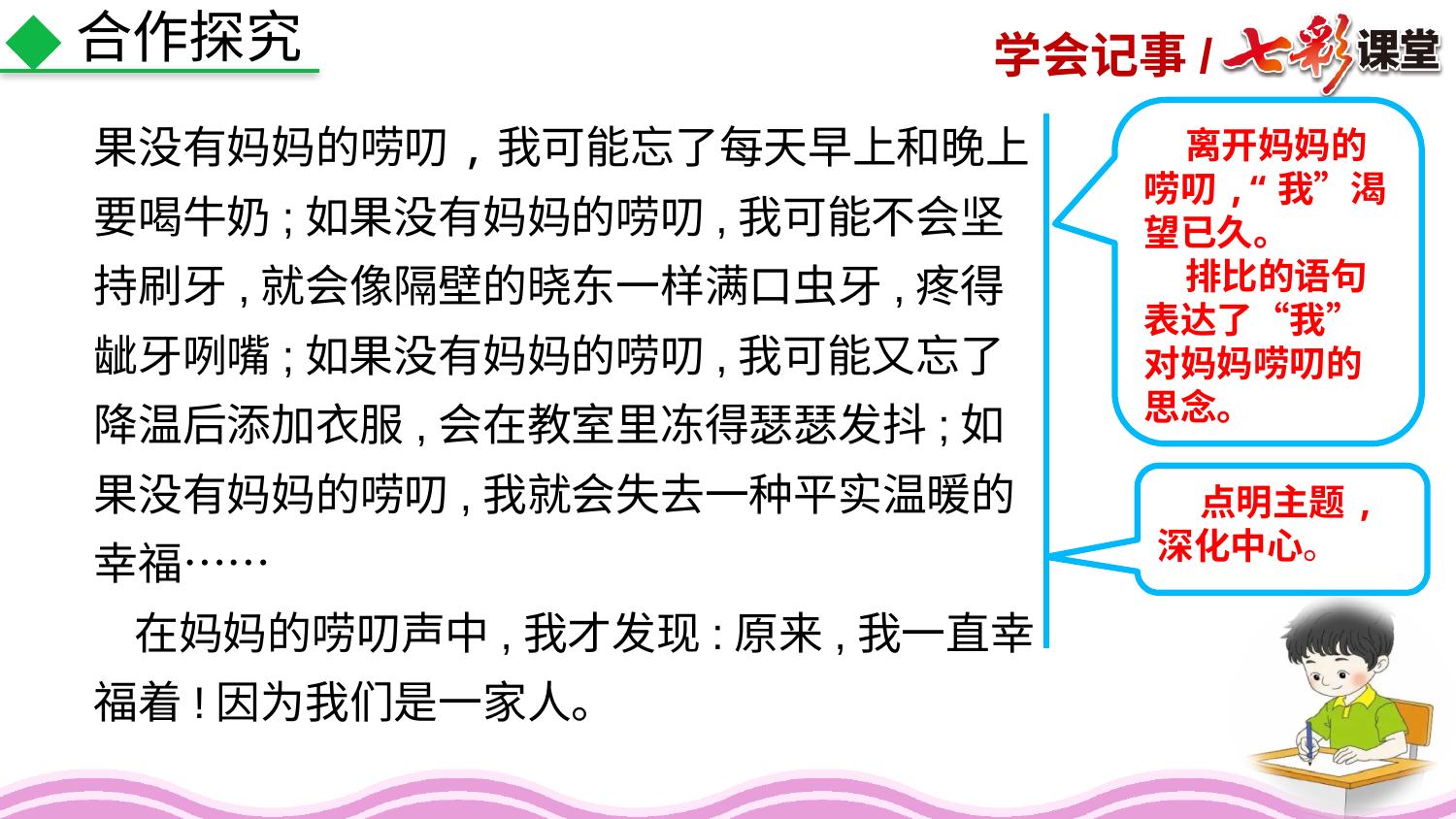

合作探究

果没有妈妈的唠叨,我可能忘了每天早上和晚上要喝牛奶;如果没有妈妈的唠叨,我可能不会坚持刷牙,就会像隔壁的晓东一样满口虫牙,疼得龇牙咧嘴;如果没有妈妈的唠叨,我可能又忘了降温后添加衣服,会在教室里冻得瑟瑟发抖;如果没有妈妈的唠叨,我就会失去一种平实温暖的幸福……
   在妈妈的唠叨声中,我才发现:原来,我一直幸福着!因为我们是一家人。
    离开妈妈的唠叨,“我”渴望已久。
    排比的语句表达了“我”对妈妈唠叨的思念。
    点明主题,深化中心。